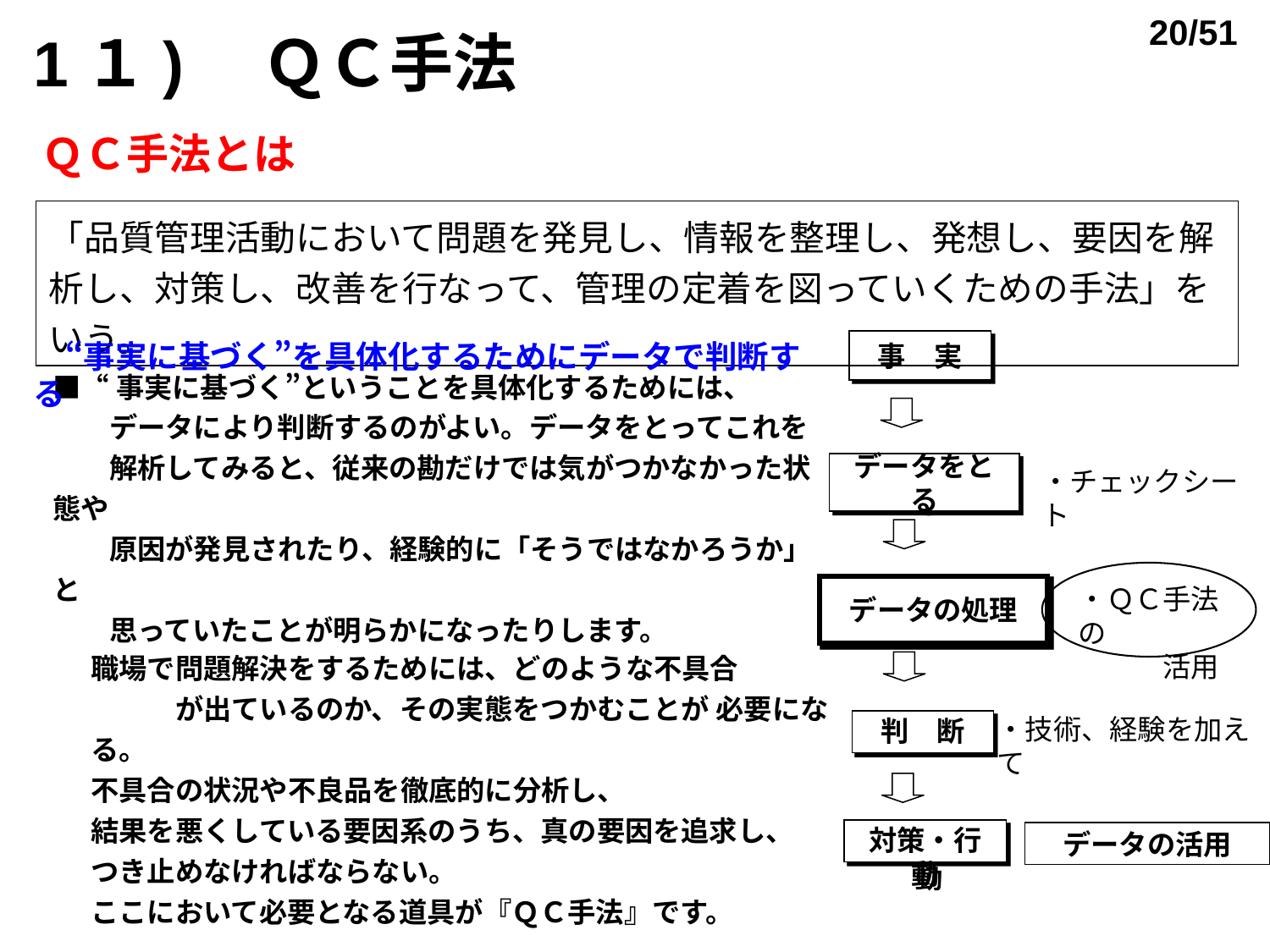

20/51
1１)　ＱＣ手法
ＱＣ手法とは
「品質管理活動において問題を発見し、情報を整理し、発想し、要因を解析し、対策し、改善を行なって、管理の定着を図っていくための手法」をいう。
　“事実に基づく”を具体化するためにデータで判断する
事　実

■“事実に基づく”ということを具体化するためには、
　　データにより判断するのがよい。データをとってこれを
　　解析してみると、従来の勘だけでは気がつかなかった状態や　
　　原因が発見されたり、経験的に「そうではなかろうか」と
　　思っていたことが明らかになったりします。
データをとる
・チェックシート

・ＱＣ手法の
　　　活用
データの処理
職場で問題解決をするためには、どのような不具合　　　　　　が出ているのか、その実態をつかむことが 必要になる。　
不具合の状況や不良品を徹底的に分析し、
結果を悪くしている要因系のうち、真の要因を追求し、
つき止めなければならない。
ここにおいて必要となる道具が『ＱＣ手法』です。

・技術、経験を加えて
判　断

対策・行動
データの活用